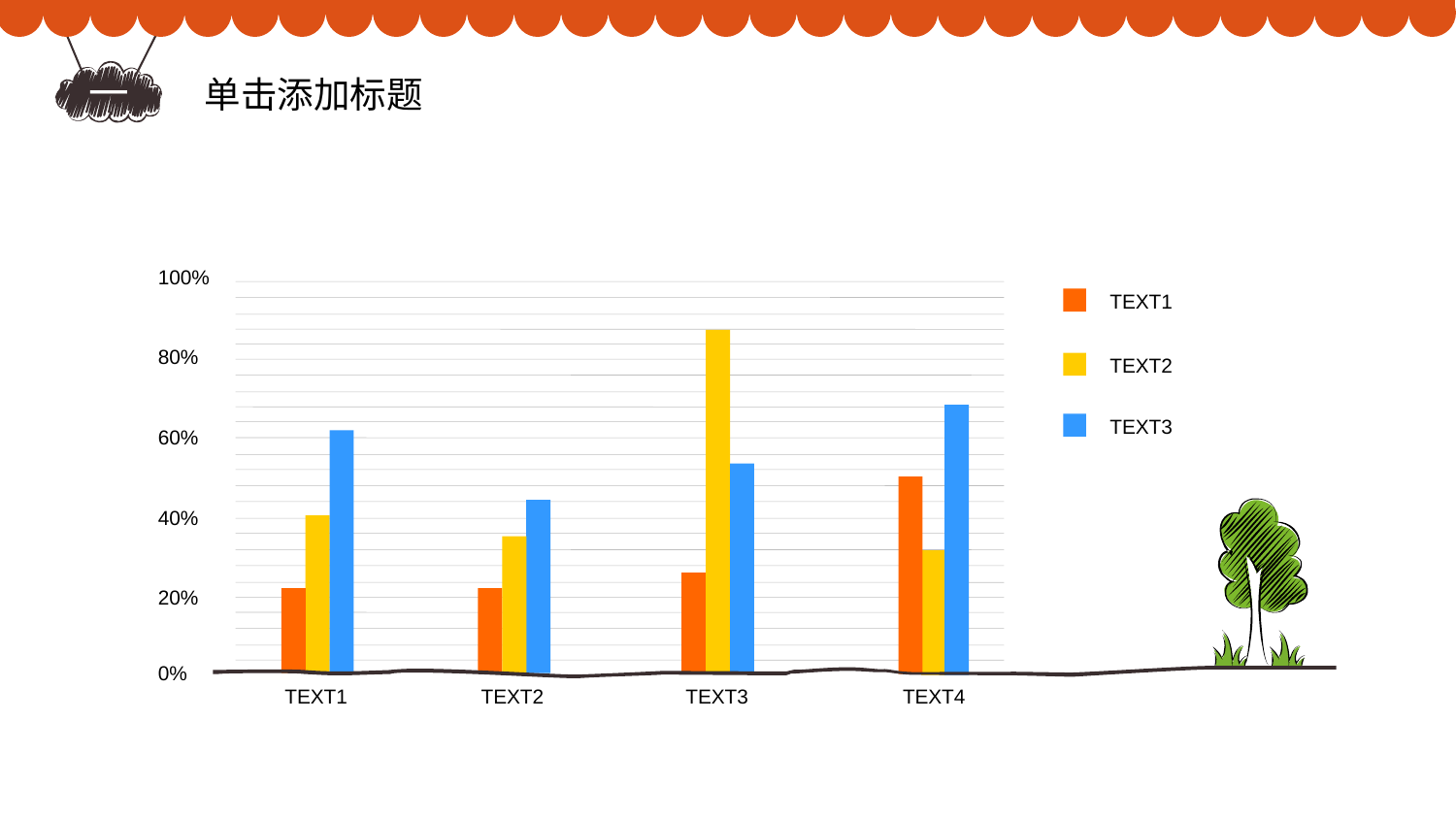

一
单击添加标题
100%

TEXT1

80%
TEXT2

TEXT3

60%

40%

20%

0%

TEXT1
TEXT2
TEXT3
TEXT4